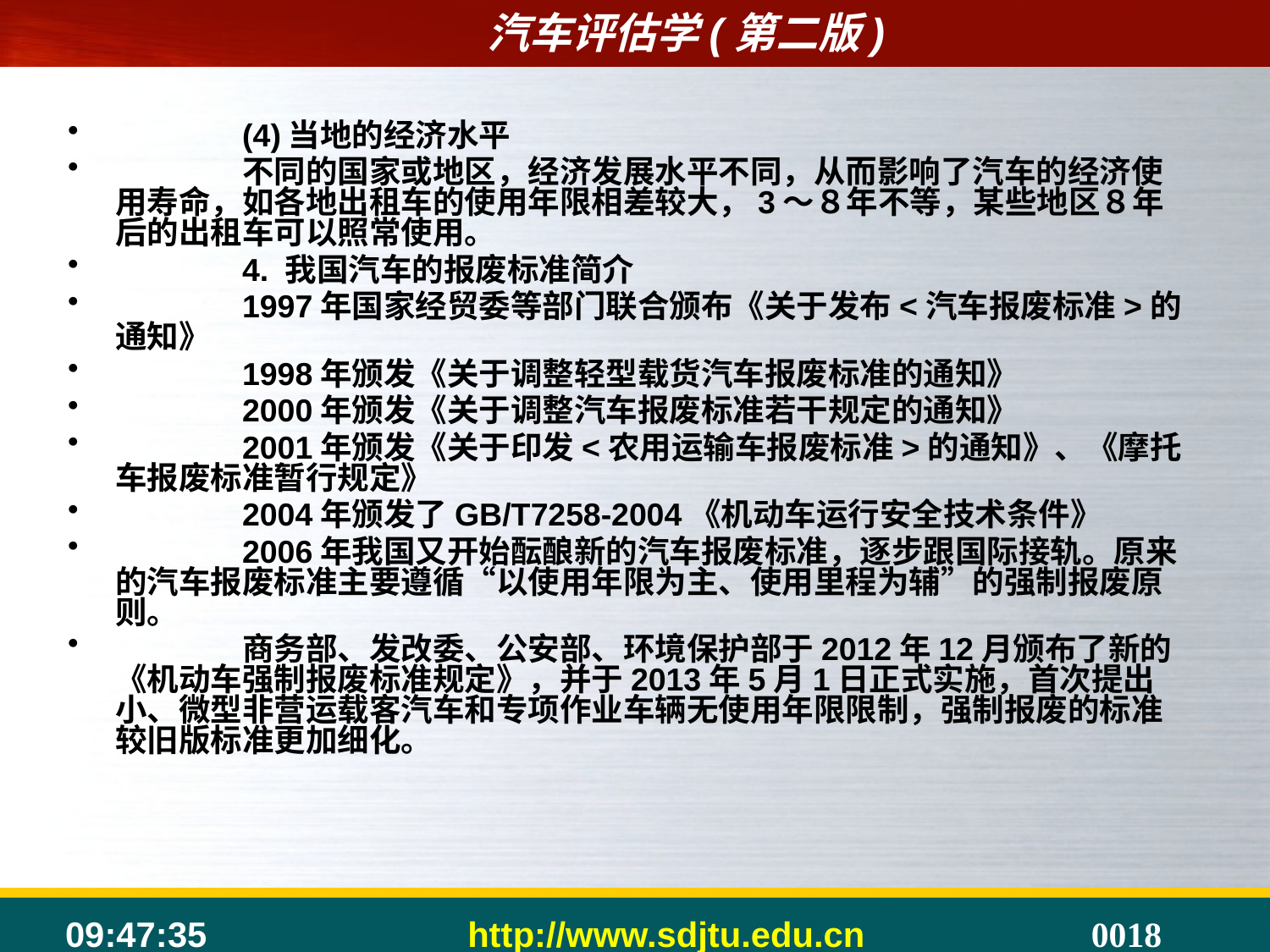

(4)当地的经济水平
	不同的国家或地区，经济发展水平不同，从而影响了汽车的经济使用寿命，如各地出租车的使用年限相差较大，3～８年不等，某些地区８年后的出租车可以照常使用。
	4. 我国汽车的报废标准简介
	1997年国家经贸委等部门联合颁布《关于发布<汽车报废标准>的通知》
	1998年颁发《关于调整轻型载货汽车报废标准的通知》
	2000年颁发《关于调整汽车报废标准若干规定的通知》
	2001年颁发《关于印发<农用运输车报废标准>的通知》、《摩托车报废标准暂行规定》
	2004年颁发了GB/T7258-2004《机动车运行安全技术条件》
	2006年我国又开始酝酿新的汽车报废标准，逐步跟国际接轨。原来的汽车报废标准主要遵循“以使用年限为主、使用里程为辅”的强制报废原则。
	商务部、发改委、公安部、环境保护部于2012年12月颁布了新的《机动车强制报废标准规定》，并于2013年5月1日正式实施，首次提出小、微型非营运载客汽车和专项作业车辆无使用年限限制，强制报废的标准较旧版标准更加细化。